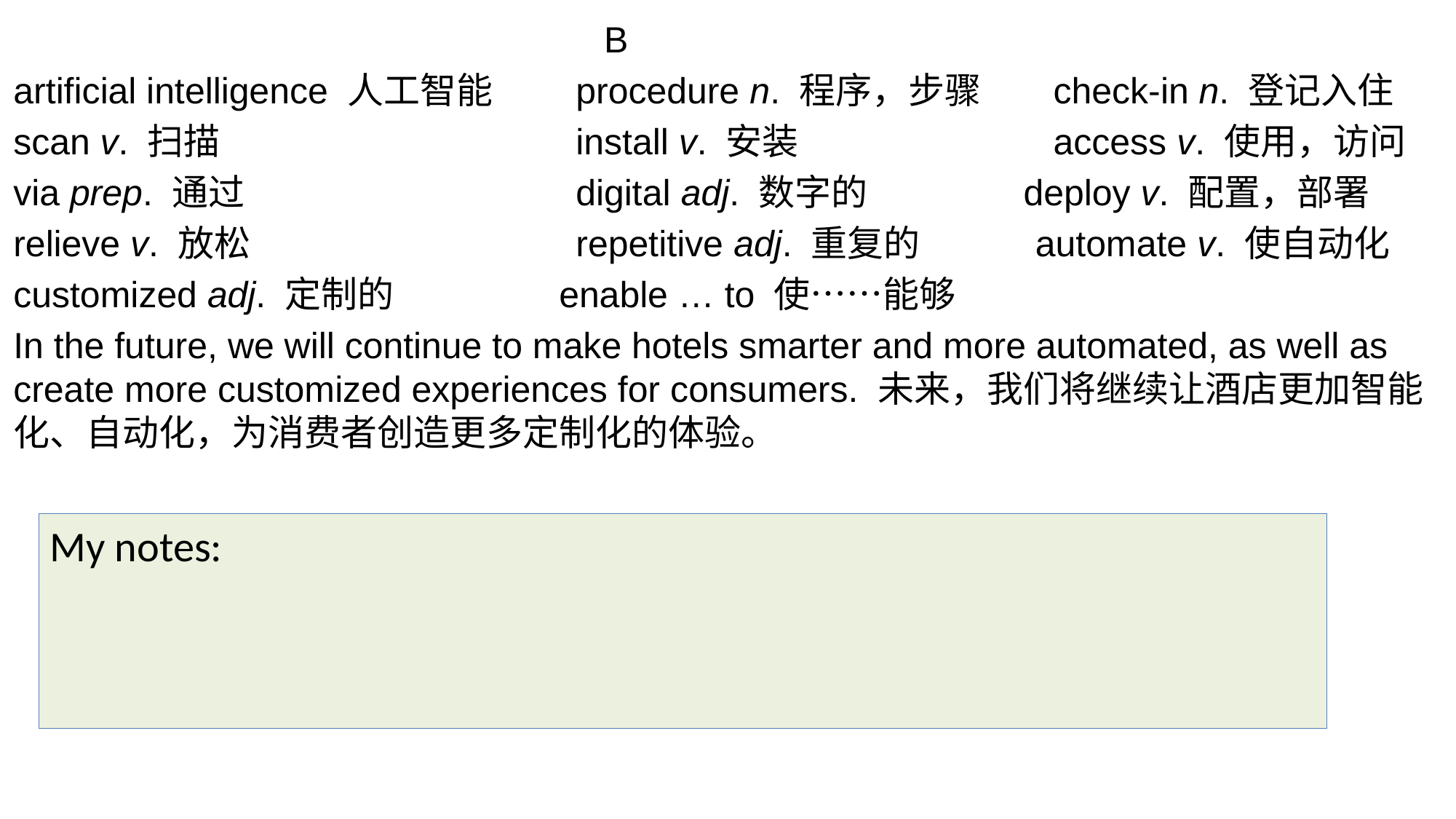

B
artificial intelligence 人工智能	 procedure n. 程序，步骤 	      check-in n. 登记入住
scan v. 扫描				 install v. 安装 		      access v. 使用，访问
via prep. 通过			 digital adj. 数字的                  deploy v. 配置，部署
relieve v. 放松			 repetitive adj. 重复的             automate v. 使自动化
customized adj. 定制的 		enable … to 使……能够
In the future, we will continue to make hotels smarter and more automated, as well as create more customized experiences for consumers. 未来，我们将继续让酒店更加智能化、自动化，为消费者创造更多定制化的体验。
My notes: